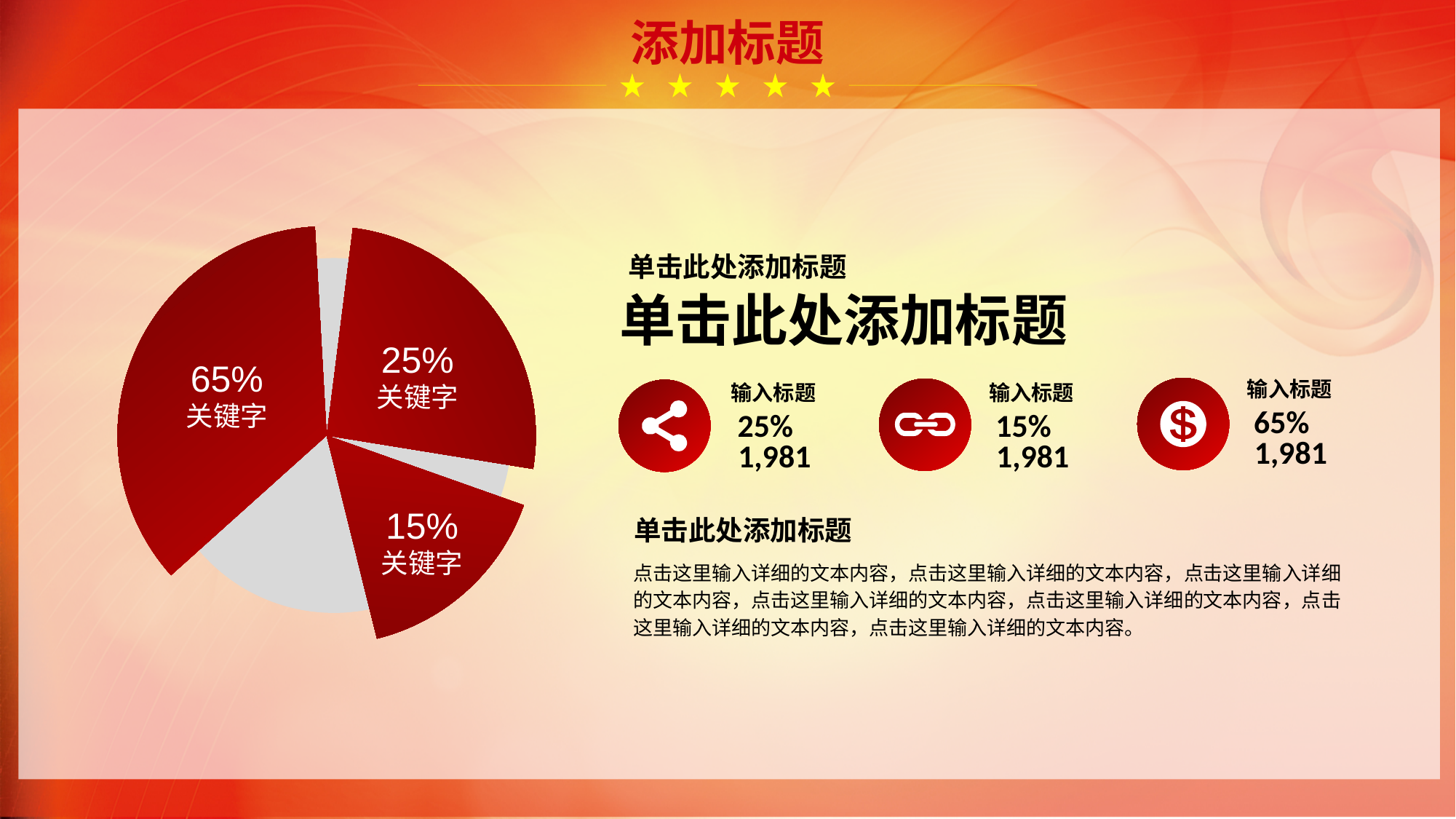

添加标题

65%
关键字

15%
关键字

25%
关键字
单击此处添加标题

单击此处添加标题
输入标题
65%
1,981

输入标题
15%
1,981

输入标题
25%
1,981
项目产生的背景
单击此处添加标题
点击这里输入详细的文本内容，点击这里输入详细的文本内容，点击这里输入详细的文本内容，点击这里输入详细的文本内容，点击这里输入详细的文本内容，点击这里输入详细的文本内容，点击这里输入详细的文本内容。